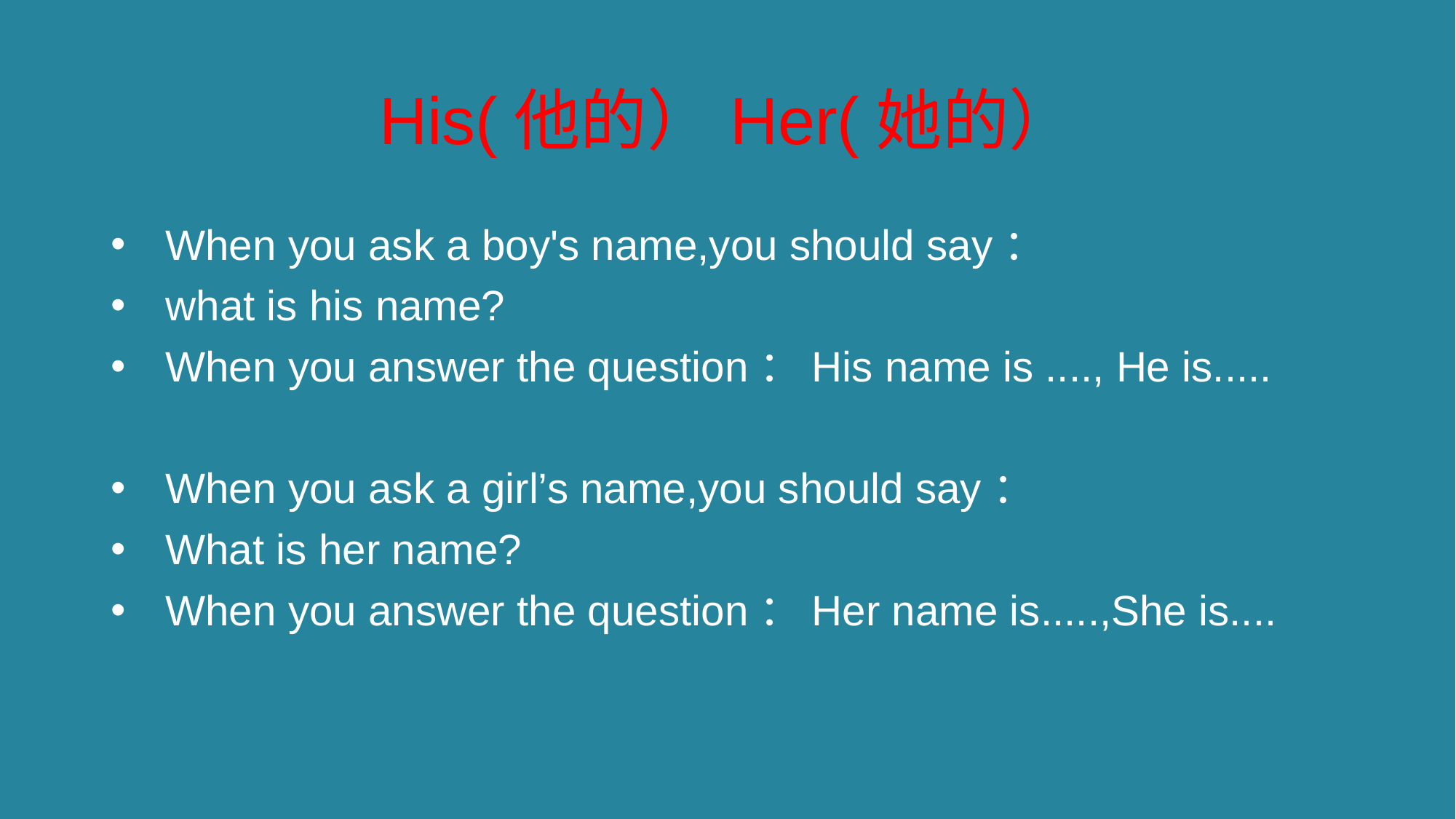

His(他的）Her(她的）

When you ask a boy's name,you should say：
what is his name?
When you answer the question：His name is ...., He is.....

When you ask a girl’s name,you should say：
What is her name?
When you answer the question：Her name is.....,She is....